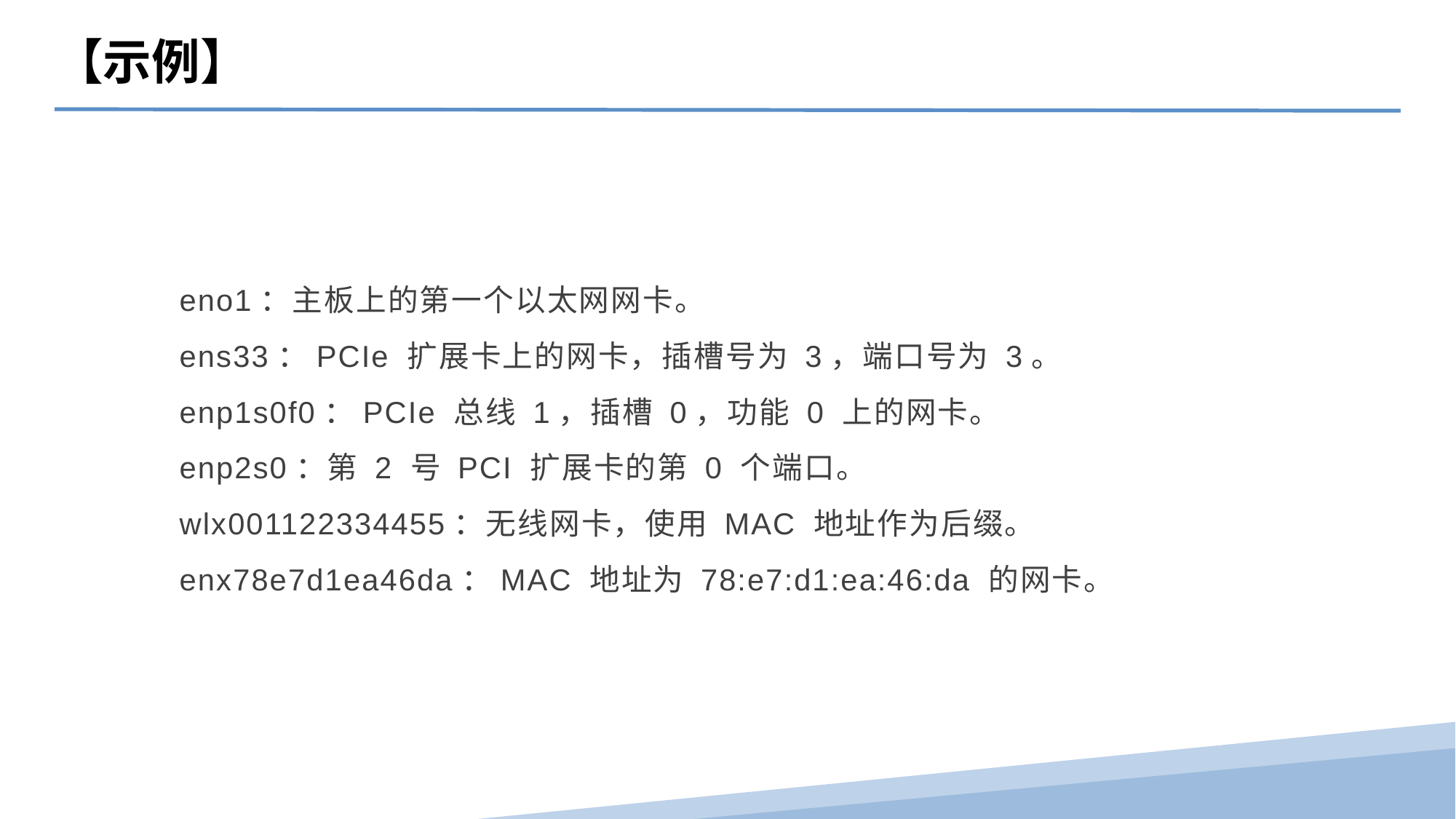

【示例】
eno1：主板上的第一个以太网网卡。
ens33：PCIe 扩展卡上的网卡，插槽号为 3，端口号为 3。
enp1s0f0：PCIe 总线 1，插槽 0，功能 0 上的网卡。
enp2s0：第 2 号 PCI 扩展卡的第 0 个端口。
wlx001122334455：无线网卡，使用 MAC 地址作为后缀。
enx78e7d1ea46da：MAC 地址为 78:e7:d1:ea:46:da 的网卡。